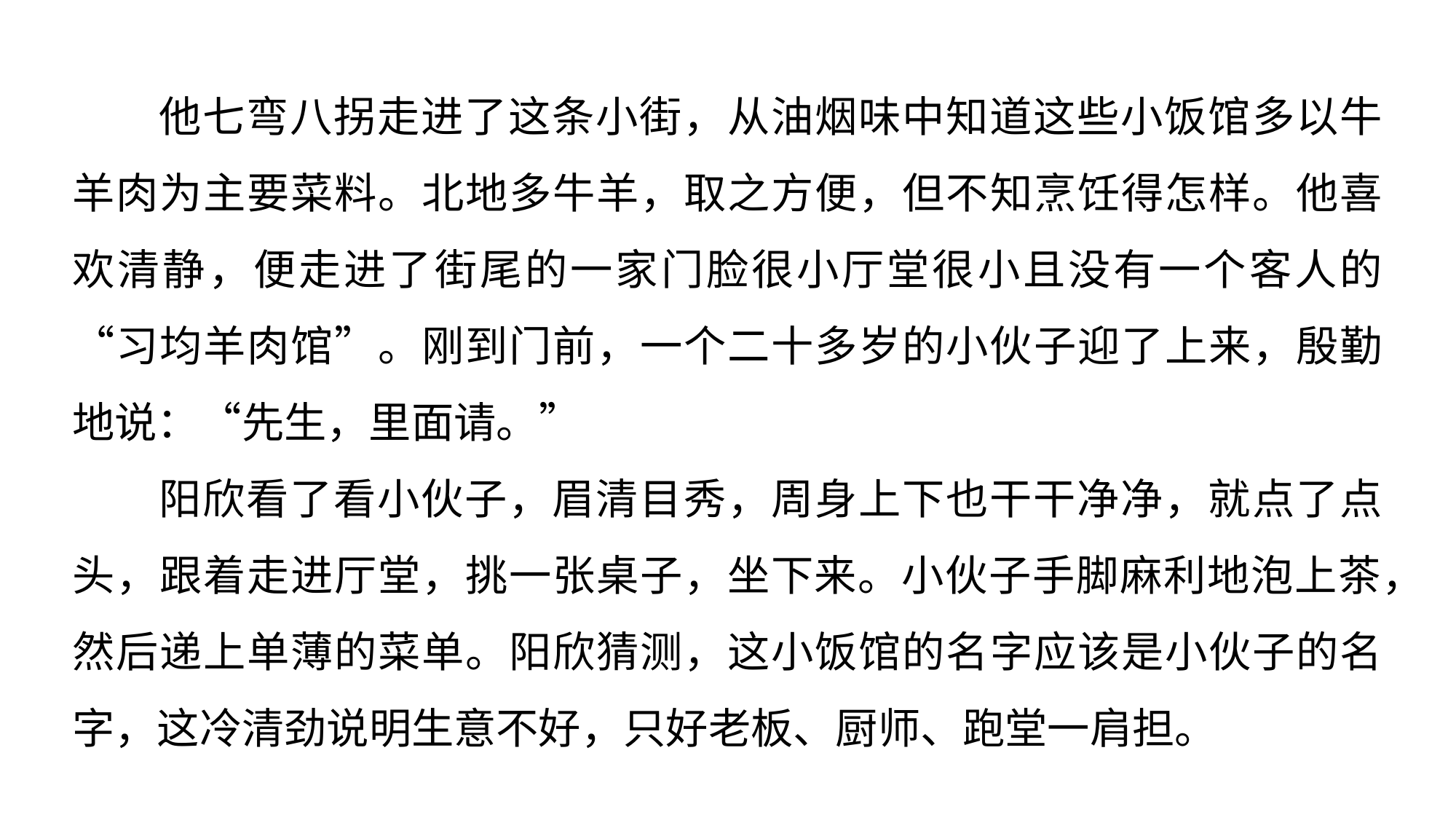

他七弯八拐走进了这条小街，从油烟味中知道这些小饭馆多以牛羊肉为主要菜料。北地多牛羊，取之方便，但不知烹饪得怎样。他喜欢清静，便走进了街尾的一家门脸很小厅堂很小且没有一个客人的“习均羊肉馆”。刚到门前，一个二十多岁的小伙子迎了上来，殷勤地说：“先生，里面请。”
阳欣看了看小伙子，眉清目秀，周身上下也干干净净，就点了点头，跟着走进厅堂，挑一张桌子，坐下来。小伙子手脚麻利地泡上茶，然后递上单薄的菜单。阳欣猜测，这小饭馆的名字应该是小伙子的名字，这冷清劲说明生意不好，只好老板、厨师、跑堂一肩担。